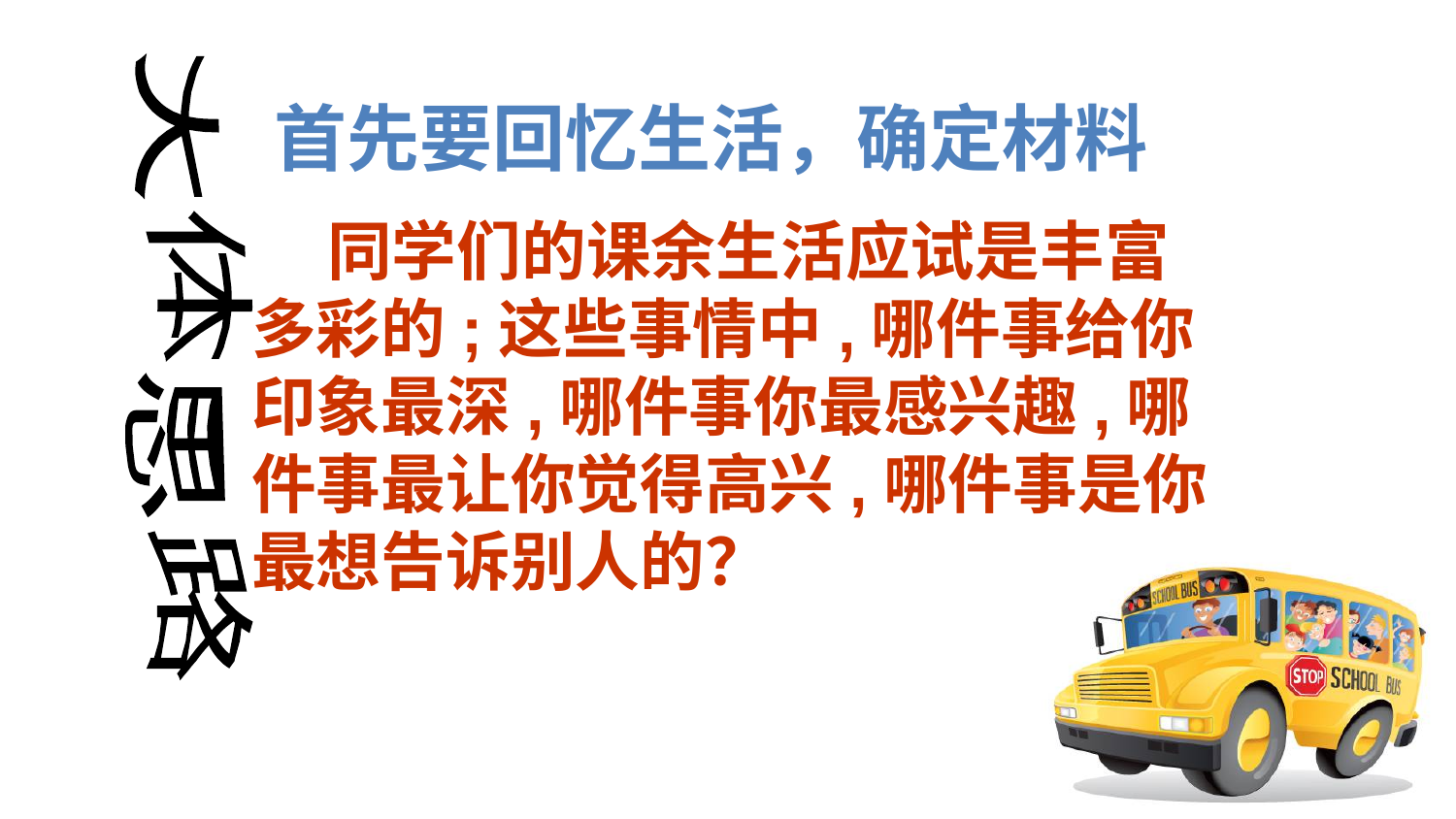

首先要回忆生活，确定材料
     同学们的课余生活应试是丰富多彩的;这些事情中,哪件事给你印象最深,哪件事你最感兴趣,哪件事最让你觉得高兴,哪件事是你最想告诉别人的？
大体思路